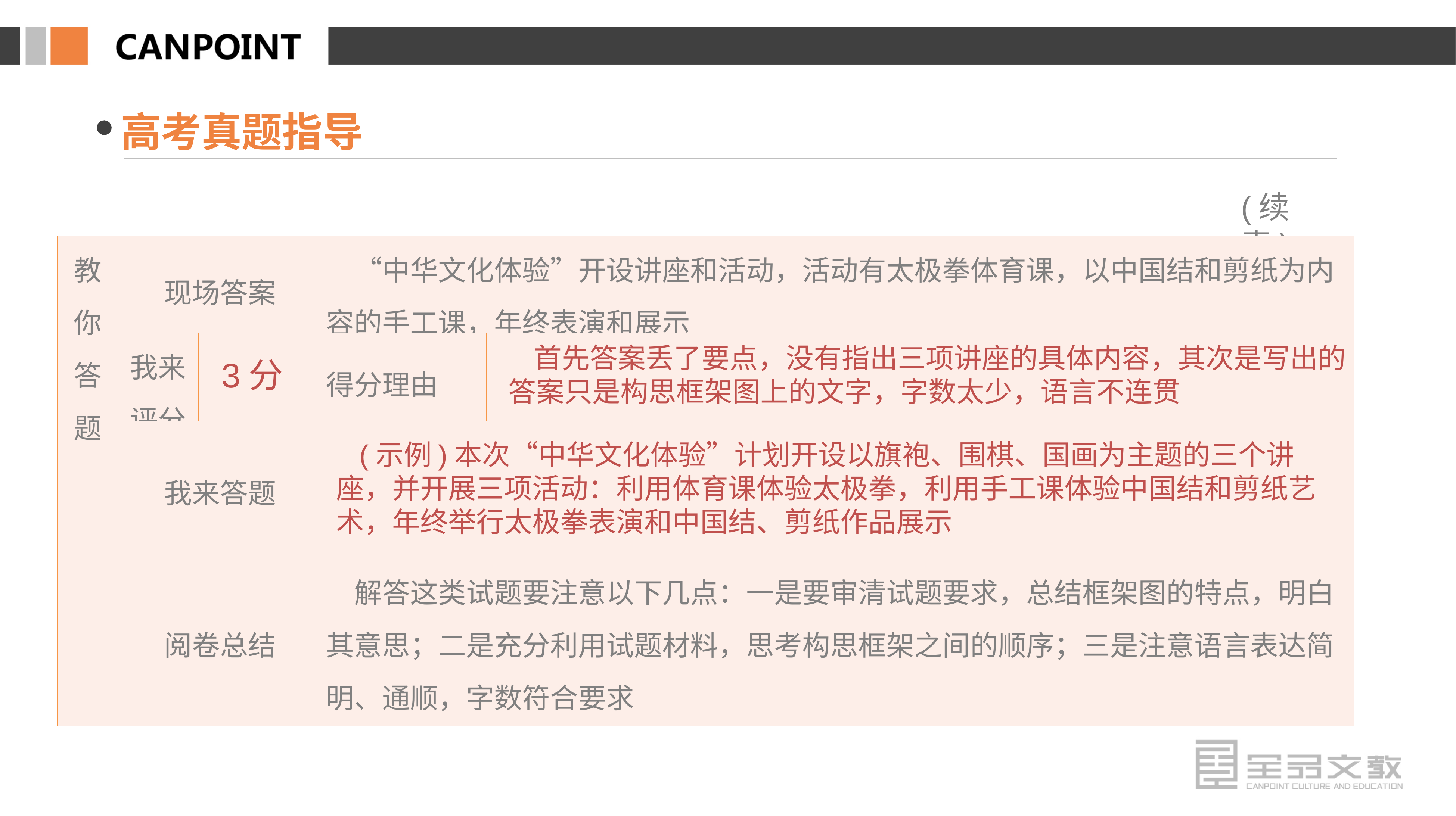

高考真题指导

(续表)
| 教你 答题 | 现场答案 |  | “中华文化体验”开设讲座和活动，活动有太极拳体育课，以中国结和剪纸为内容的手工课，年终表演和展示 |  |
| --- | --- | --- | --- | --- |
|  | 我来评分 |  | 得分理由 |  |
|  | 我来答题 |  |  |  |
|  | 阅卷总结 |  | 解答这类试题要注意以下几点：一是要审清试题要求，总结框架图的特点，明白其意思；二是充分利用试题材料，思考构思框架之间的顺序；三是注意语言表达简明、通顺，字数符合要求 |  |
   首先答案丢了要点，没有指出三项讲座的具体内容，其次是写出的答案只是构思框架图上的文字，字数太少，语言不连贯
3分
   (示例)本次“中华文化体验”计划开设以旗袍、围棋、国画为主题的三个讲座，并开展三项活动：利用体育课体验太极拳，利用手工课体验中国结和剪纸艺术，年终举行太极拳表演和中国结、剪纸作品展示